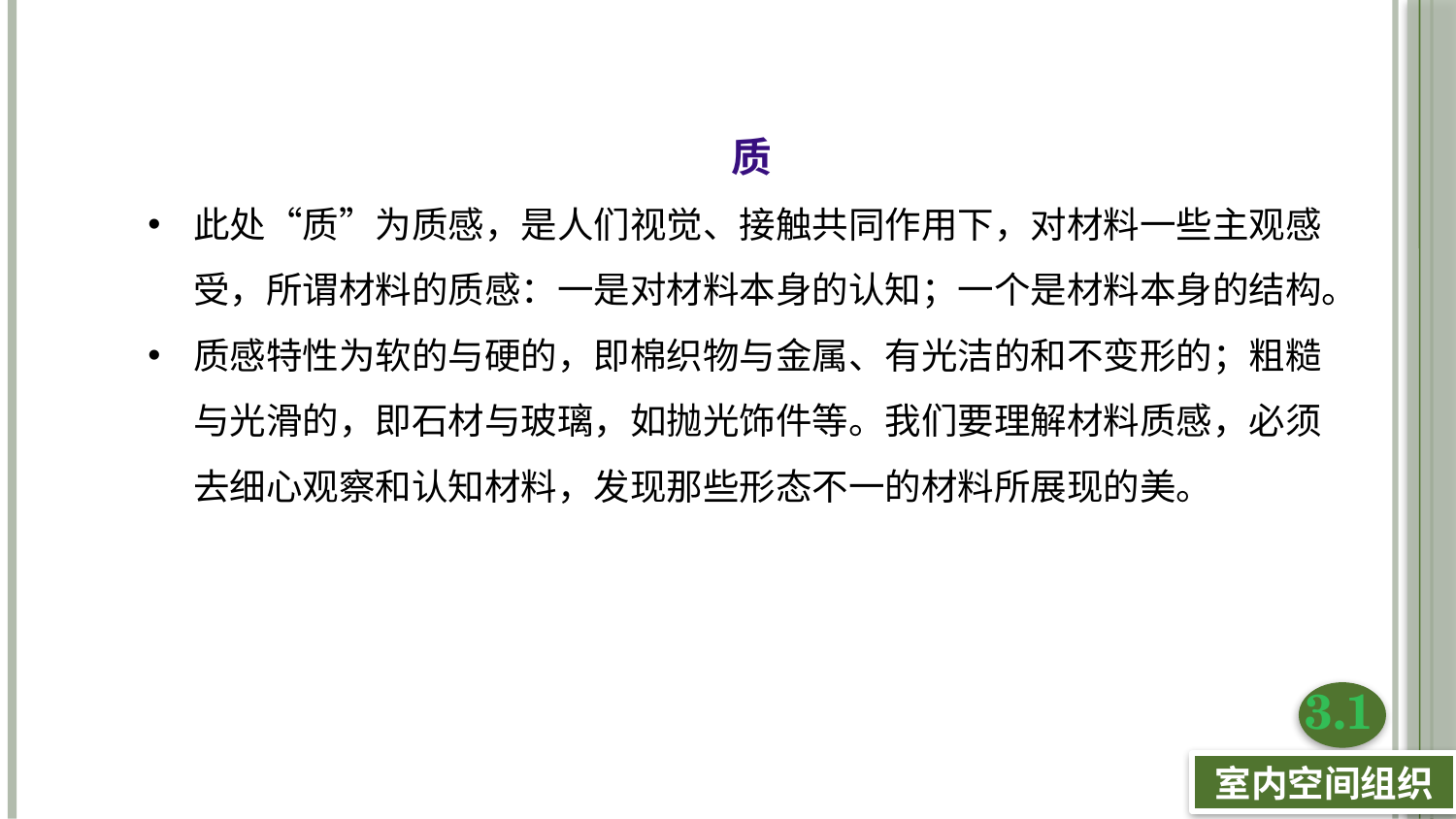

质
此处“质”为质感，是人们视觉、接触共同作用下，对材料一些主观感受，所谓材料的质感：一是对材料本身的认知；一个是材料本身的结构。
质感特性为软的与硬的，即棉织物与金属、有光洁的和不变形的；粗糙与光滑的，即石材与玻璃，如抛光饰件等。我们要理解材料质感，必须去细心观察和认知材料，发现那些形态不一的材料所展现的美。
3.1
室内空间组织